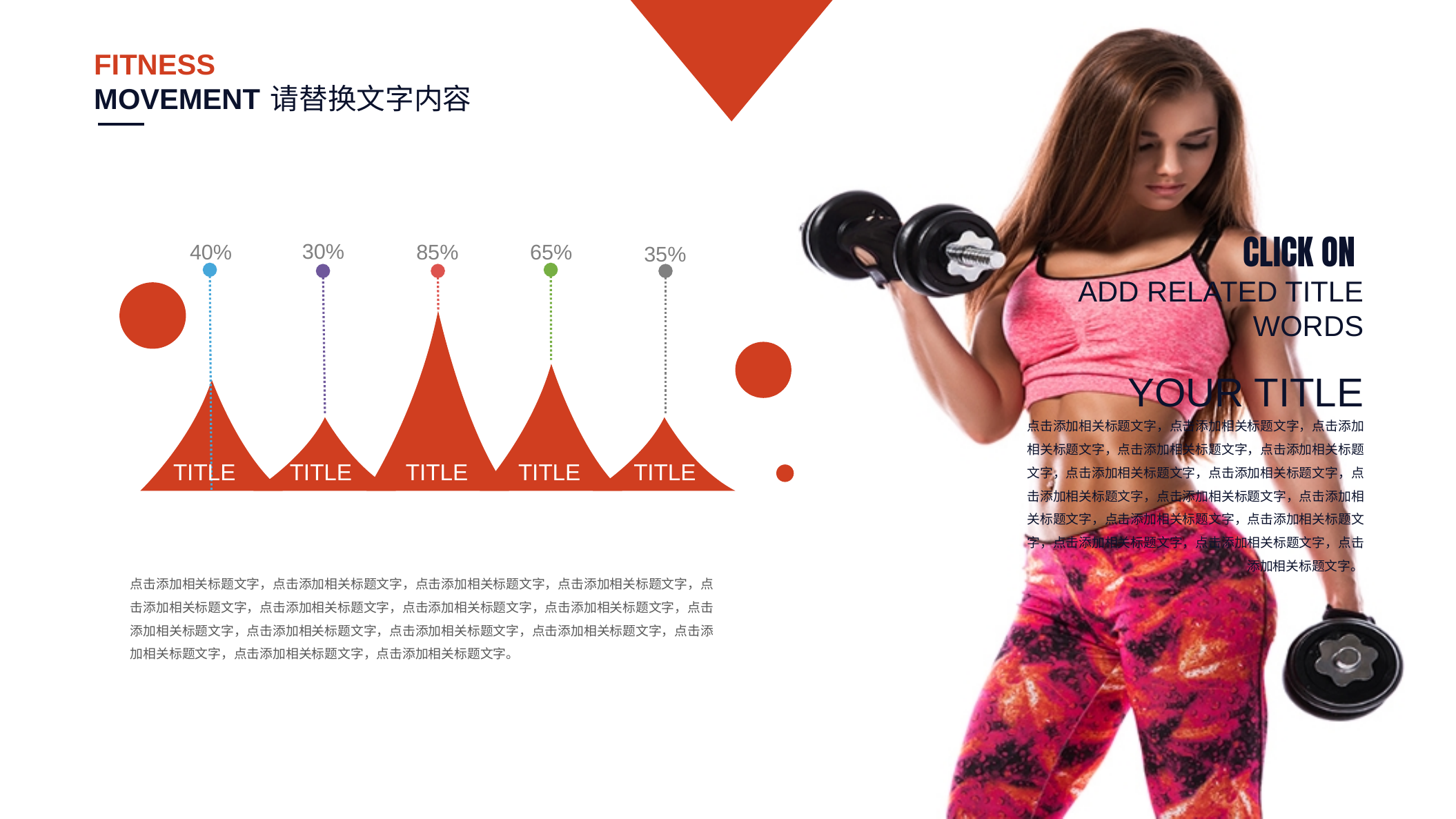

FITNESS
MOVEMENT
请替换文字内容
CLICK ON
ADD RELATED TITLE WORDS
30%

85%

40%

65%
35%

YOUR TITLE
点击添加相关标题文字，点击添加相关标题文字，点击添加相关标题文字，点击添加相关标题文字，点击添加相关标题文字，点击添加相关标题文字，点击添加相关标题文字，点击添加相关标题文字，点击添加相关标题文字，点击添加相关标题文字，点击添加相关标题文字，点击添加相关标题文字，点击添加相关标题文字，点击添加相关标题文字，点击添加相关标题文字。
TITLE
TITLE
TITLE
TITLE
TITLE
点击添加相关标题文字，点击添加相关标题文字，点击添加相关标题文字，点击添加相关标题文字，点击添加相关标题文字，点击添加相关标题文字，点击添加相关标题文字，点击添加相关标题文字，点击添加相关标题文字，点击添加相关标题文字，点击添加相关标题文字，点击添加相关标题文字，点击添加相关标题文字，点击添加相关标题文字，点击添加相关标题文字。